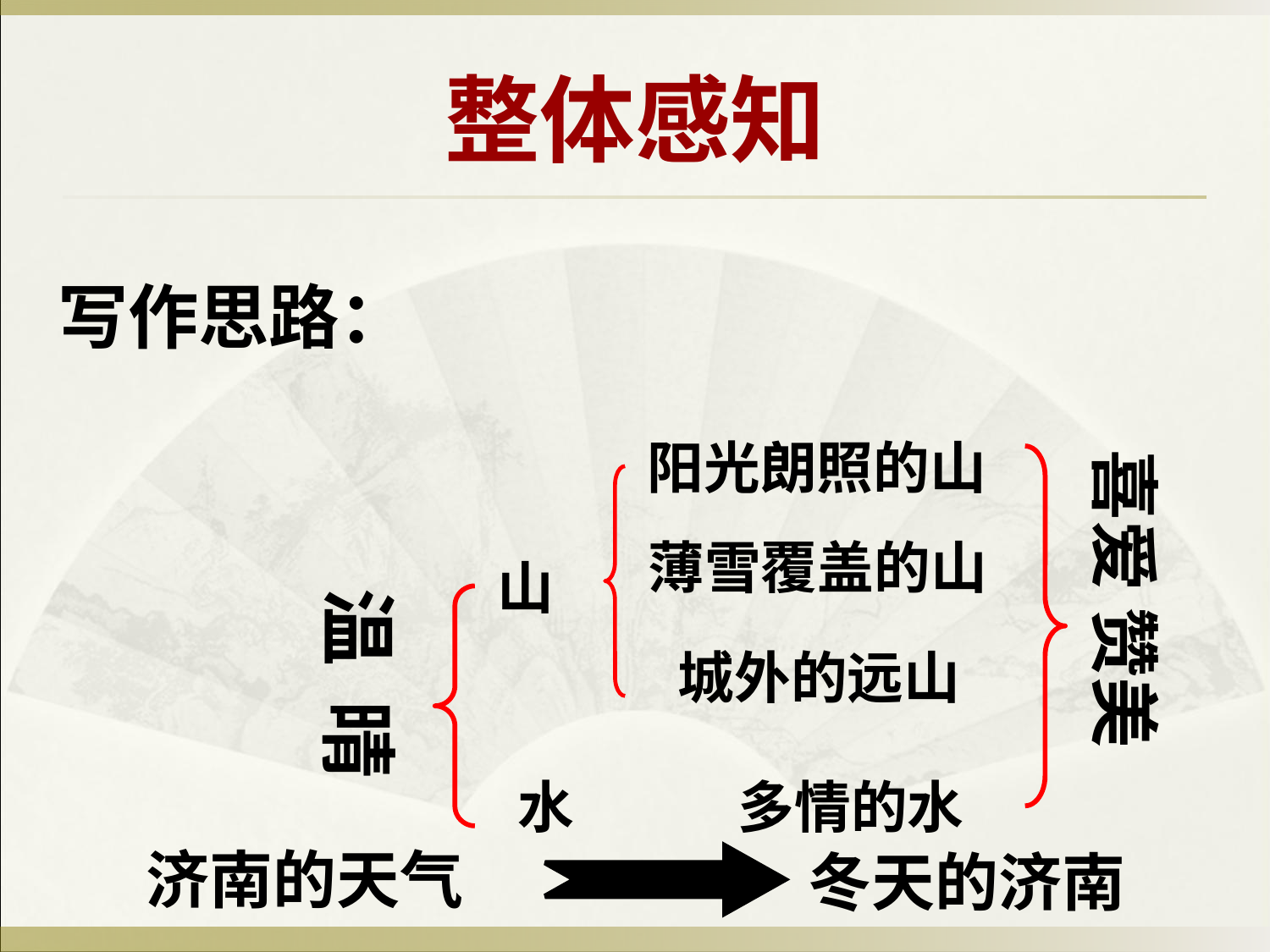

# 整体感知
写作思路：
阳光朗照的山
喜爱 赞美

薄雪覆盖的山
山
温  晴

城外的远山
水
多情的水
济南的天气
冬天的济南